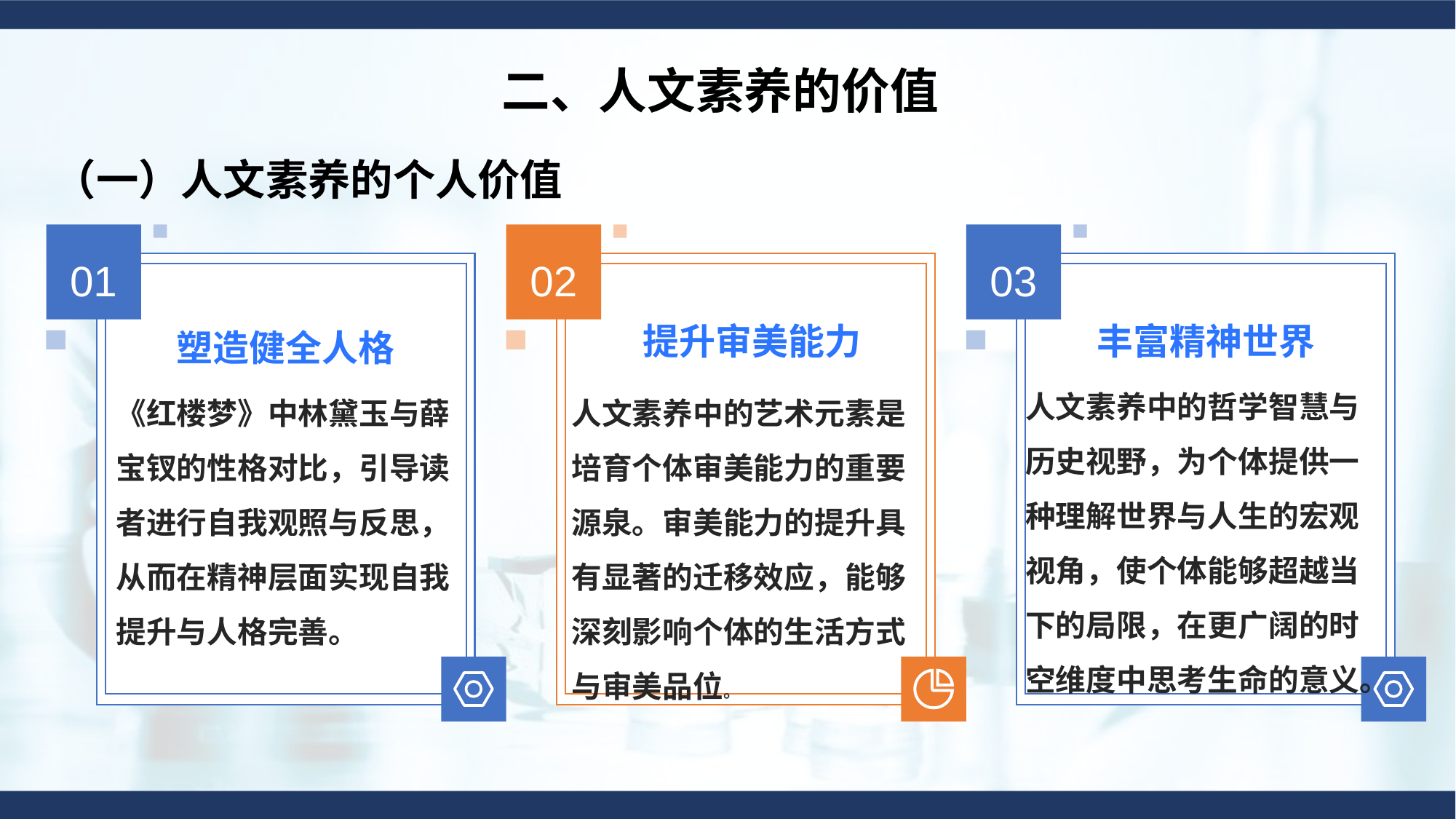

二、人文素养的价值
（一）人文素养的个人价值

01
02
03

提升审美能力
丰富精神世界
塑造健全人格

人文素养中的哲学智慧与历史视野，为个体提供一种理解世界与人生的宏观视角，使个体能够超越当下的局限，在更广阔的时空维度中思考生命的意义。
《红楼梦》中林黛玉与薛宝钗的性格对比，引导读者进行自我观照与反思，从而在精神层面实现自我提升与人格完善。
人文素养中的艺术元素是培育个体审美能力的重要源泉。审美能力的提升具有显著的迁移效应，能够深刻影响个体的生活方式与审美品位。